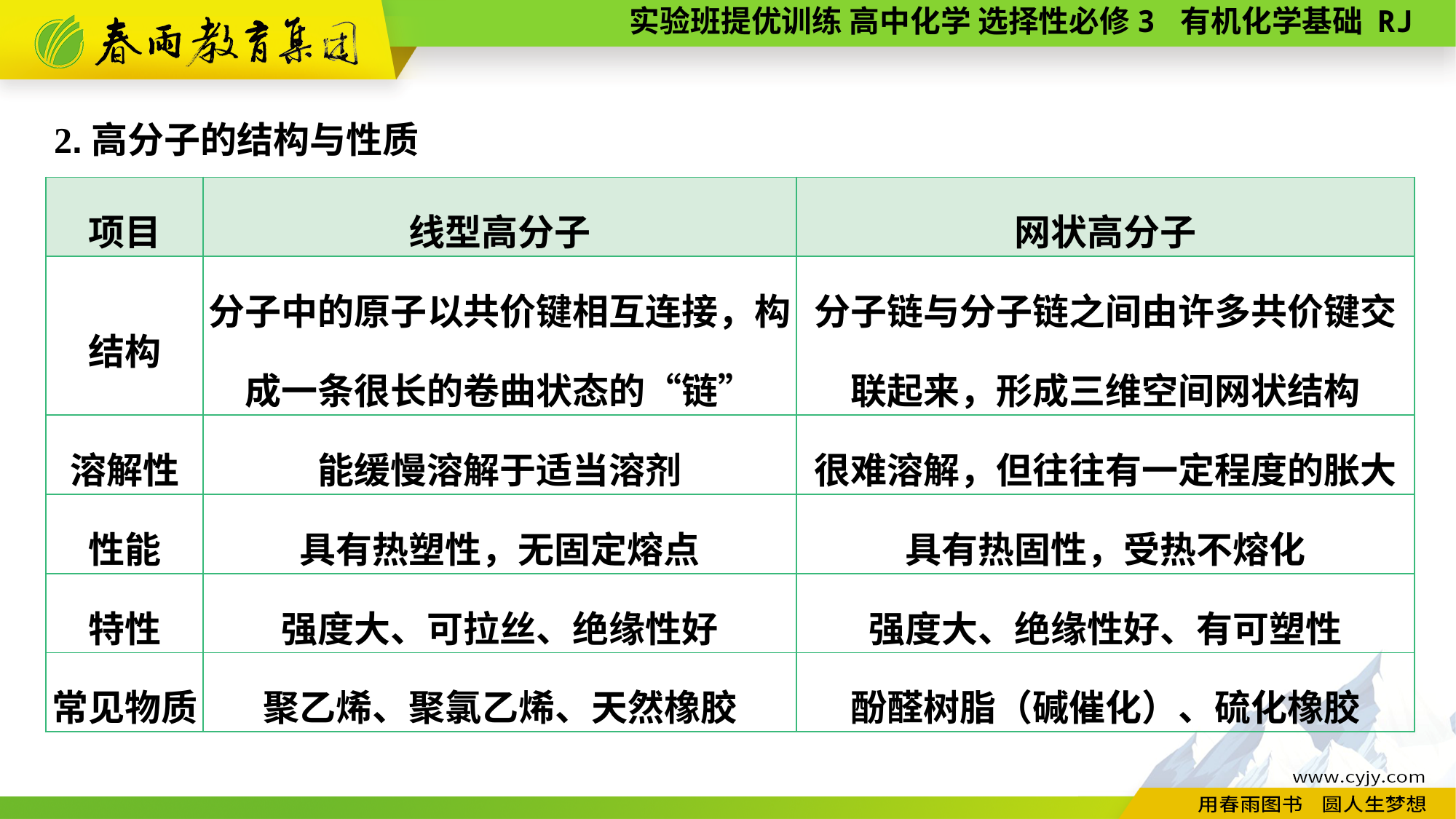

2.高分子的结构与性质
| 项目 | 线型高分子 | 网状高分子 |
| --- | --- | --- |
| 结构 | 分子中的原子以共价键相互连接，构成一条很长的卷曲状态的“链” | 分子链与分子链之间由许多共价键交联起来，形成三维空间网状结构 |
| 溶解性 | 能缓慢溶解于适当溶剂 | 很难溶解，但往往有一定程度的胀大 |
| 性能 | 具有热塑性，无固定熔点 | 具有热固性，受热不熔化 |
| 特性 | 强度大、可拉丝、绝缘性好 | 强度大、绝缘性好、有可塑性 |
| 常见物质 | 聚乙烯、聚氯乙烯、天然橡胶 | 酚醛树脂（碱催化）、硫化橡胶 |